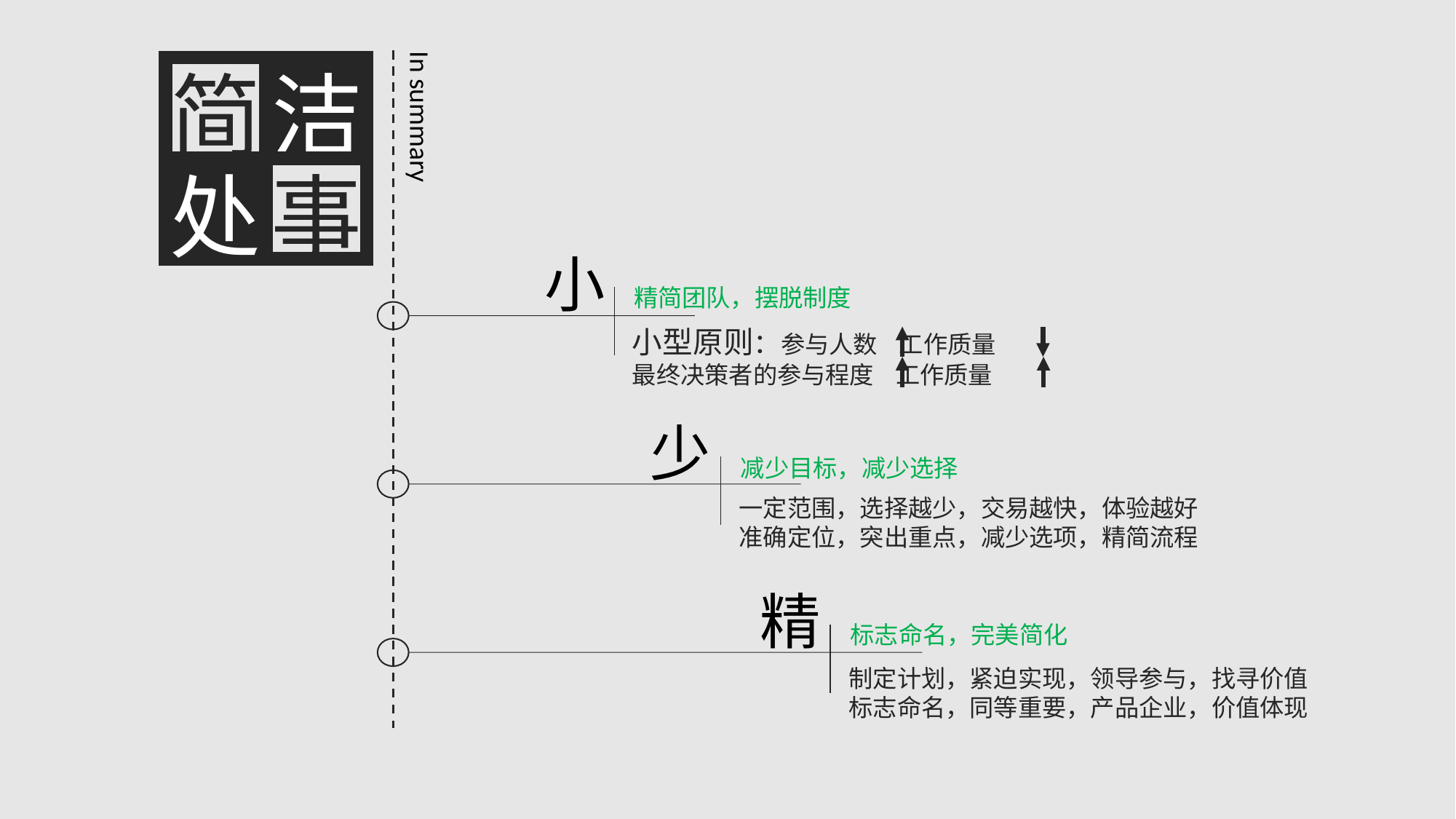

洁
简

事
处

In summary
小
精简团队，摆脱制度

小型原则：参与人数    工作质量
最终决策者的参与程度    工作质量
少
减少目标，减少选择

一定范围，选择越少，交易越快，体验越好
准确定位，突出重点，减少选项，精简流程
精
标志命名，完美简化

制定计划，紧迫实现，领导参与，找寻价值
标志命名，同等重要，产品企业，价值体现